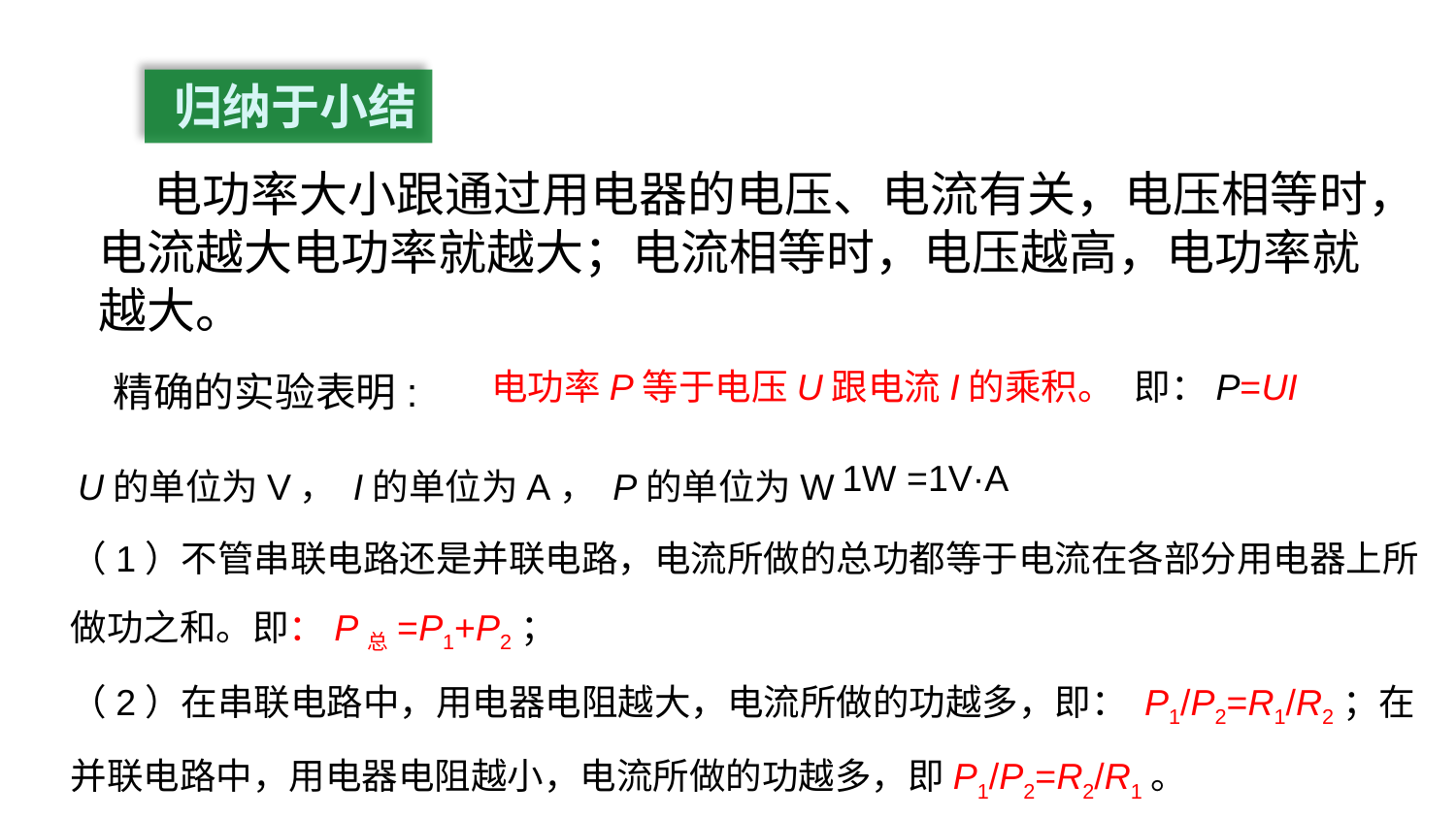

归纳于小结

    电功率大小跟通过用电器的电压、电流有关，电压相等时，电流越大电功率就越大；电流相等时，电压越高，电功率就越大。
即：P=UI
电功率P等于电压U跟电流I的乘积。
精确的实验表明:
1W =1V·A
U的单位为V， I的单位为A， P的单位为W
（1）不管串联电路还是并联电路，电流所做的总功都等于电流在各部分用电器上所做功之和。即：P总=P1+P2；
（2）在串联电路中，用电器电阻越大，电流所做的功越多，即： P1/P2=R1/R2；在并联电路中，用电器电阻越小，电流所做的功越多，即P1/P2=R2/R1。